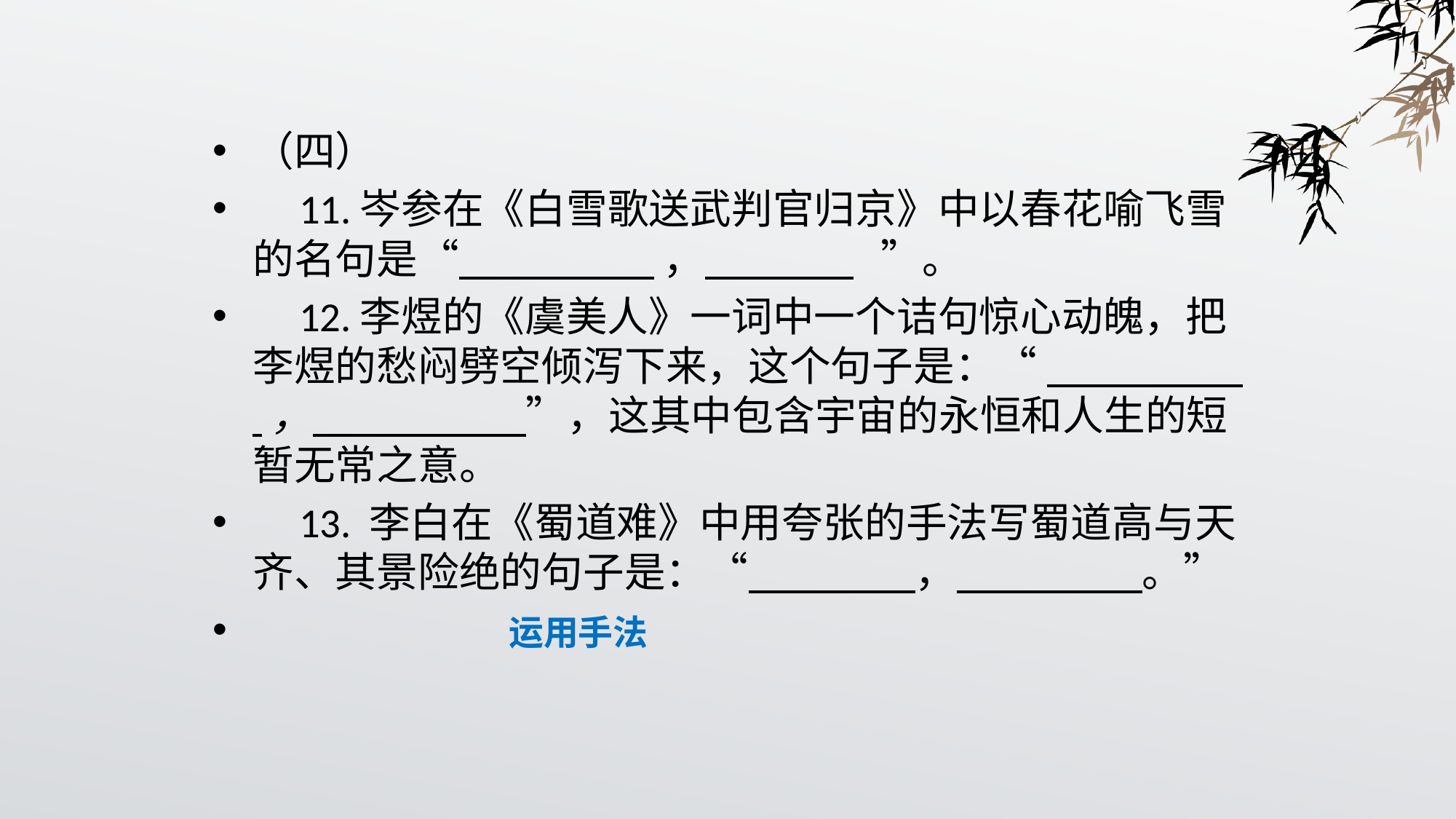

（四）
     11.岑参在《白雪歌送武判官归京》中以春花喻飞雪的名句是“                      ，                   ”。
     12.李煜的《虞美人》一词中一个诘句惊心动魄，把李煜的愁闷劈空倾泻下来，这个句子是：“                         ，                       ”，这其中包含宇宙的永恒和人生的短暂无常之意。
     13. 李白在《蜀道难》中用夸张的手法写蜀道高与天齐、其景险绝的句子是：“                  ，                    。”
                           运用手法